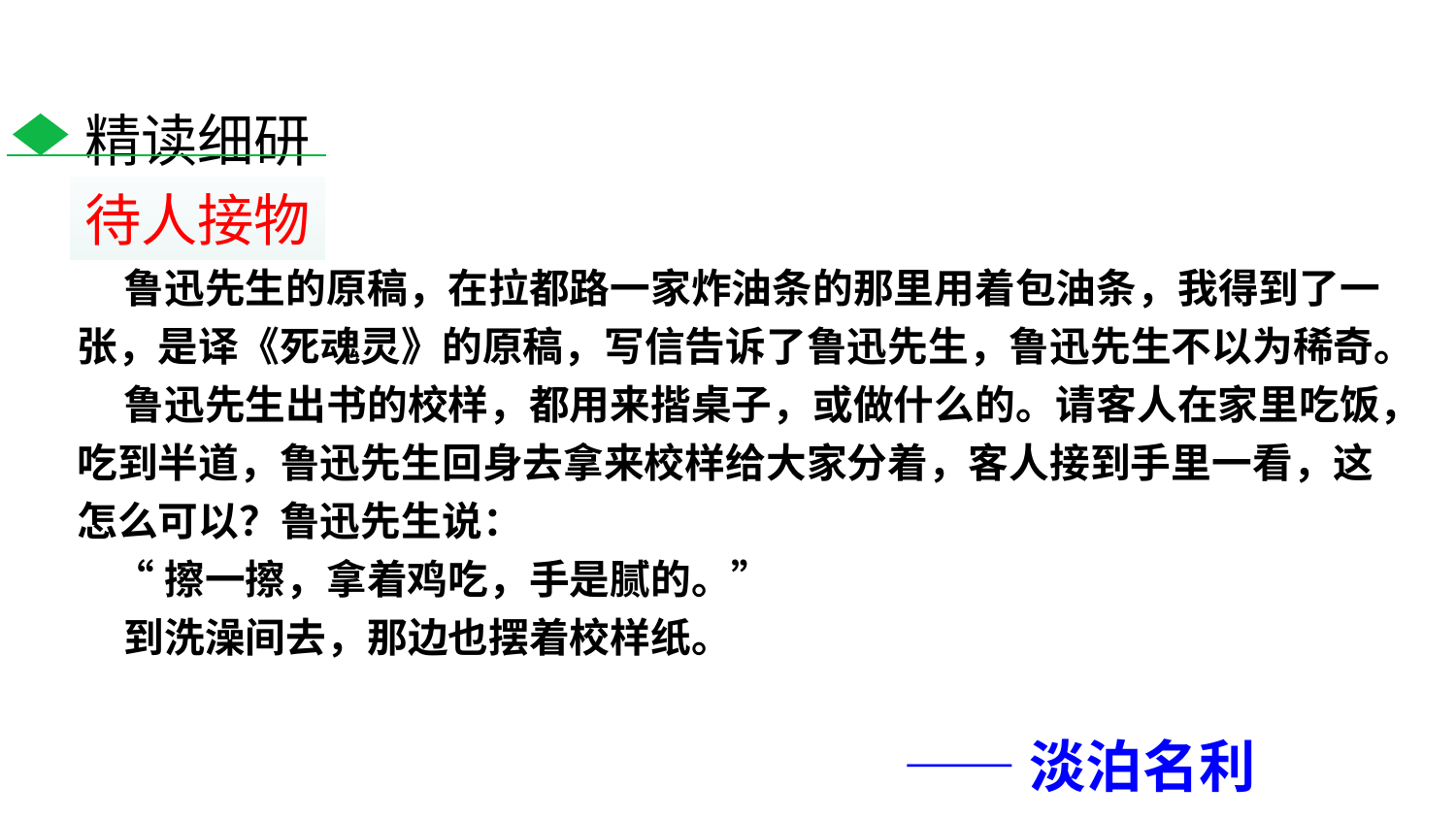

精读细研

待人接物
    鲁迅先生的原稿，在拉都路一家炸油条的那里用着包油条，我得到了一张，是译《死魂灵》的原稿，写信告诉了鲁迅先生，鲁迅先生不以为稀奇。
    鲁迅先生出书的校样，都用来揩桌子，或做什么的。请客人在家里吃饭，吃到半道，鲁迅先生回身去拿来校样给大家分着，客人接到手里一看，这怎么可以？鲁迅先生说：
    “擦一擦，拿着鸡吃，手是腻的。”
    到洗澡间去，那边也摆着校样纸。
——淡泊名利